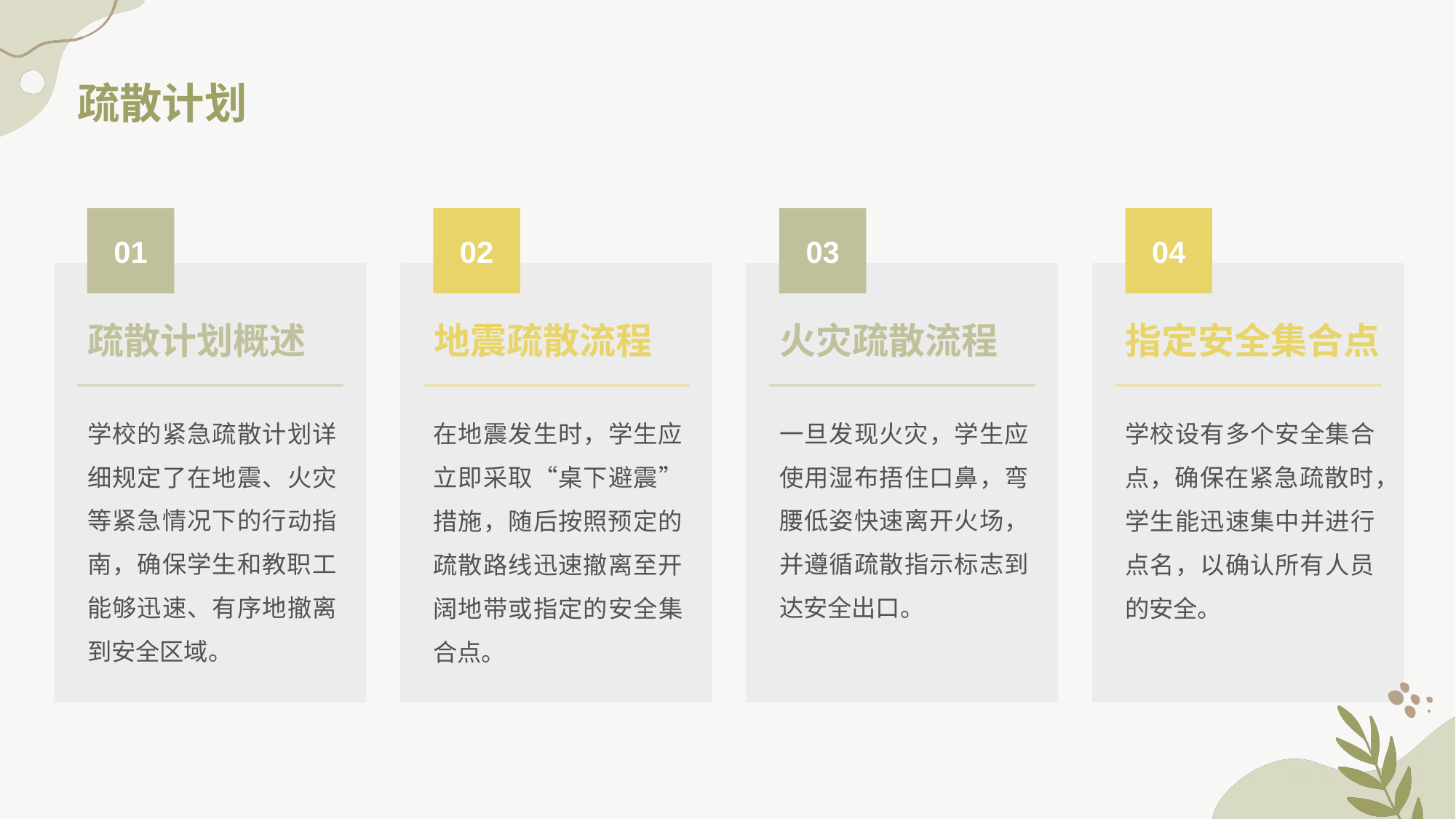

# 疏散计划
01
02
03
04

疏散计划概述
火灾疏散流程
地震疏散流程
指定安全集合点
学校的紧急疏散计划详细规定了在地震、火灾等紧急情况下的行动指南，确保学生和教职工能够迅速、有序地撤离到安全区域。
一旦发现火灾，学生应使用湿布捂住口鼻，弯腰低姿快速离开火场，并遵循疏散指示标志到达安全出口。
在地震发生时，学生应立即采取“桌下避震”措施，随后按照预定的疏散路线迅速撤离至开阔地带或指定的安全集合点。
学校设有多个安全集合点，确保在紧急疏散时，学生能迅速集中并进行点名，以确认所有人员的安全。